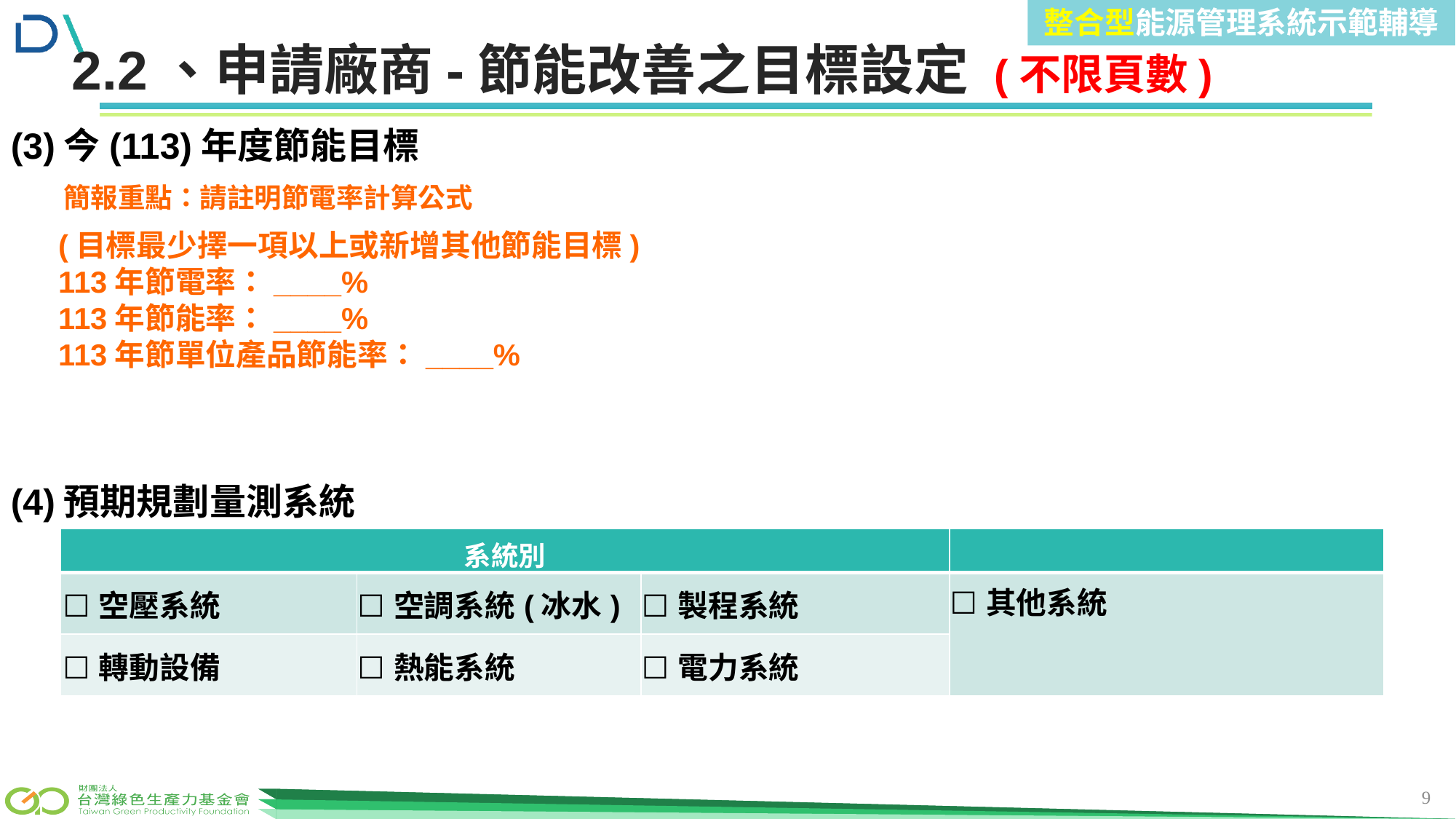

整合型能源管理系統示範輔導
前言
2.2、申請廠商-節能改善之目標設定 (不限頁數)
(3)今(113)年度節能目標
簡報重點：請註明節電率計算公式
(目標最少擇一項以上或新增其他節能目標)
113年節電率：____%
113年節能率：____%
113年節單位產品節能率：____%
(4)預期規劃量測系統
| 系統別 |  |  |  |
| --- | --- | --- | --- |
| ☐空壓系統 | ☐空調系統(冰水) | ☐製程系統 | ☐其他系統 |
| ☐轉動設備 | ☐熱能系統 | ☐電力系統 |  |
9